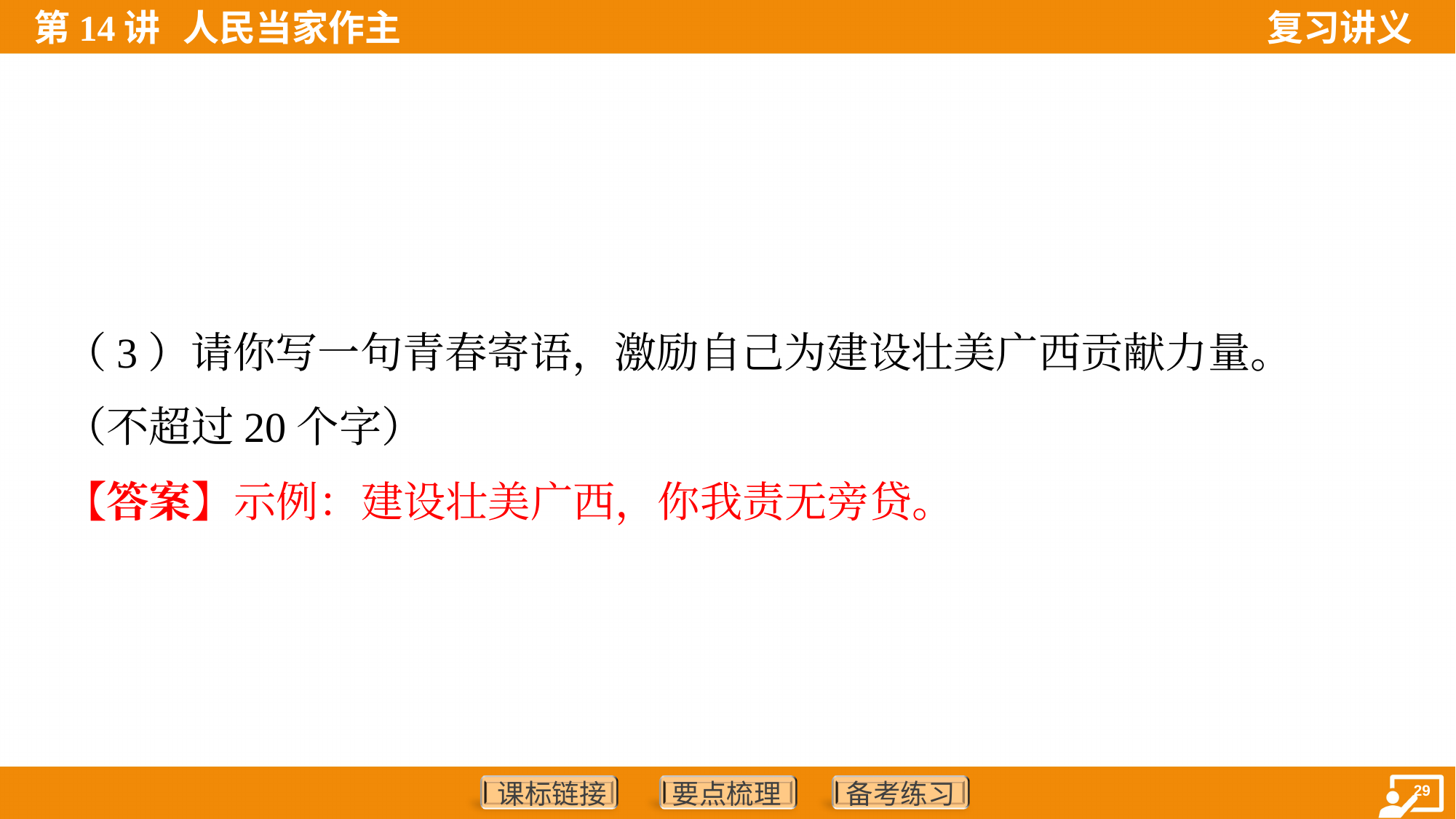

（3）请你写一句青春寄语，激励自己为建设壮美广西贡献力量。
（不超过20个字）
【答案】示例：建设壮美广西，你我责无旁贷。